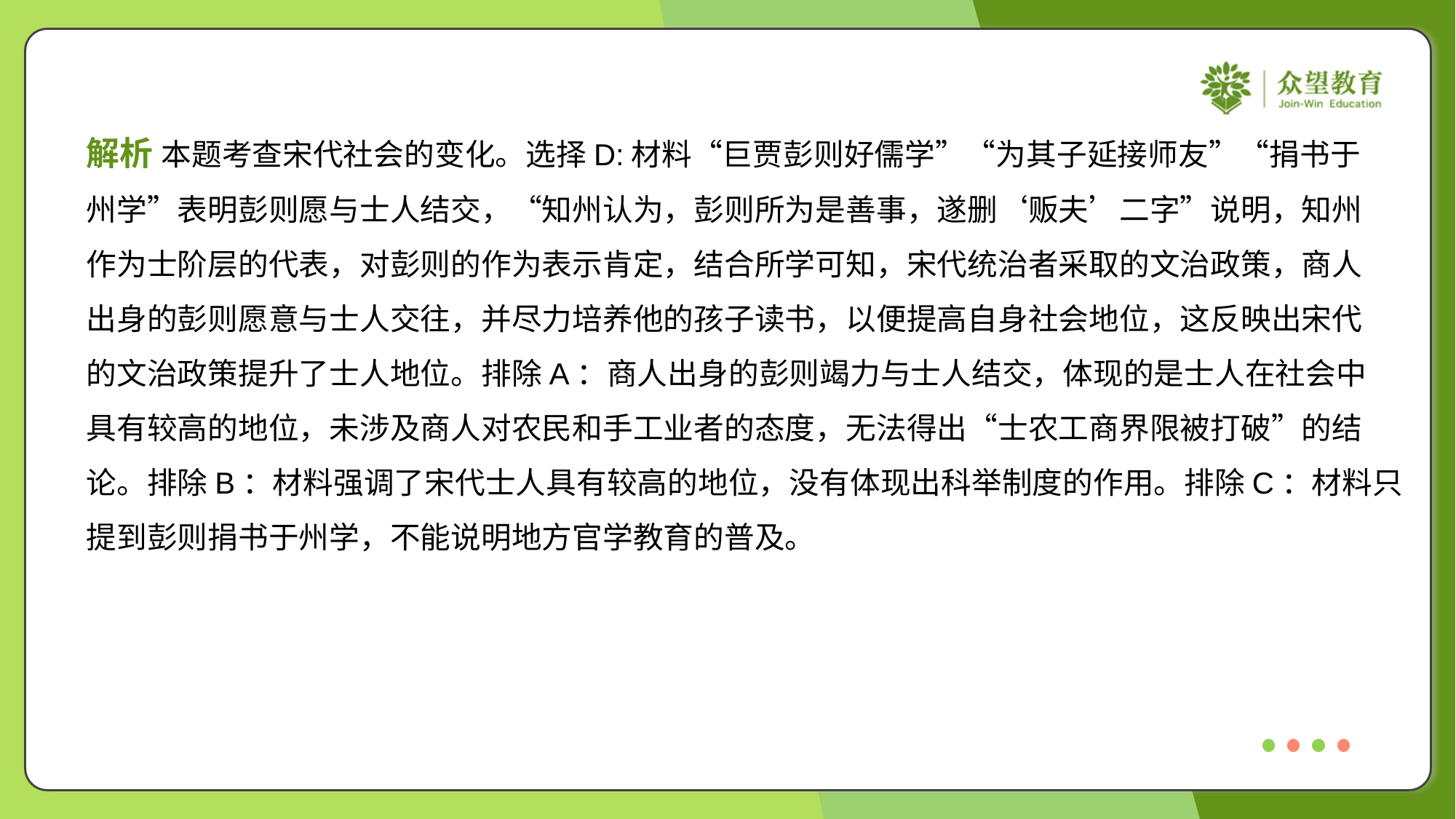

解析 本题考查宋代社会的变化。选择D:材料“巨贾彭则好儒学”“为其子延接师友”“捐书于
州学”表明彭则愿与士人结交，“知州认为，彭则所为是善事，遂删‘贩夫’二字”说明，知州
作为士阶层的代表，对彭则的作为表示肯定，结合所学可知，宋代统治者采取的文治政策，商人
出身的彭则愿意与士人交往，并尽力培养他的孩子读书，以便提高自身社会地位，这反映出宋代
的文治政策提升了士人地位。排除A：商人出身的彭则竭力与士人结交，体现的是士人在社会中
具有较高的地位，未涉及商人对农民和手工业者的态度，无法得出“士农工商界限被打破”的结
论。排除B：材料强调了宋代士人具有较高的地位，没有体现出科举制度的作用。排除C：材料只
提到彭则捐书于州学，不能说明地方官学教育的普及。